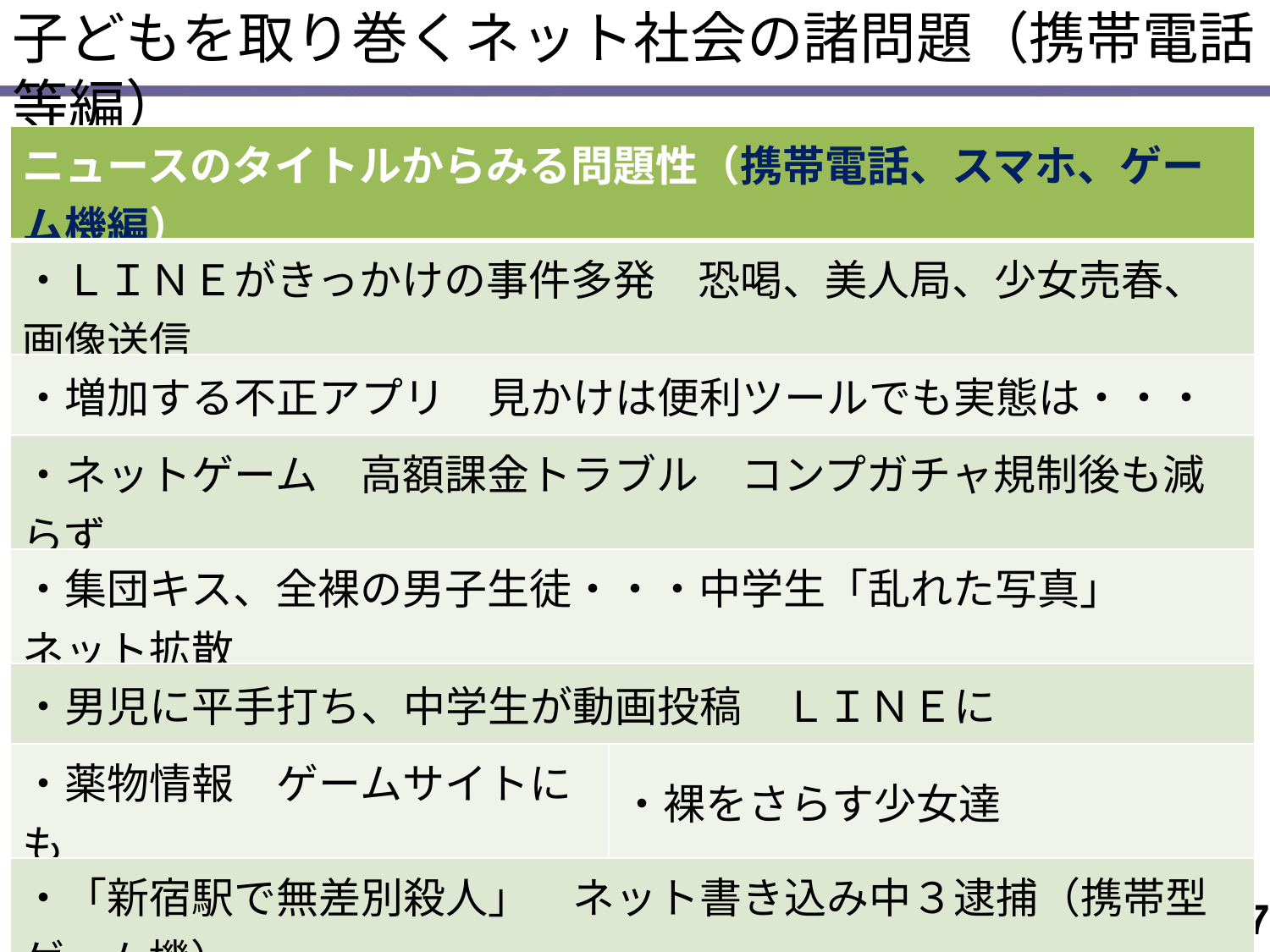

子どもを取り巻くネット社会の諸問題（携帯電話等編）
| ニュースのタイトルからみる問題性（携帯電話、スマホ、ゲーム機編） |  |
| --- | --- |
| ・ＬＩＮＥがきっかけの事件多発　恐喝、美人局、少女売春、画像送信 |  |
| ・増加する不正アプリ　見かけは便利ツールでも実態は・・・ |  |
| ・ネットゲーム　高額課金トラブル　コンプガチャ規制後も減らず |  |
| ・集団キス、全裸の男子生徒・・・中学生「乱れた写真」　ネット拡散 |  |
| ・男児に平手打ち、中学生が動画投稿　ＬＩＮＥに |  |
| ・薬物情報　ゲームサイトにも | ・裸をさらす少女達 |
| ・「新宿駅で無差別殺人」　ネット書き込み中３逮捕（携帯型ゲーム機） |  |
| ・バスジャック予告、中学生書類送検（携帯型ゲーム機） |  |
7